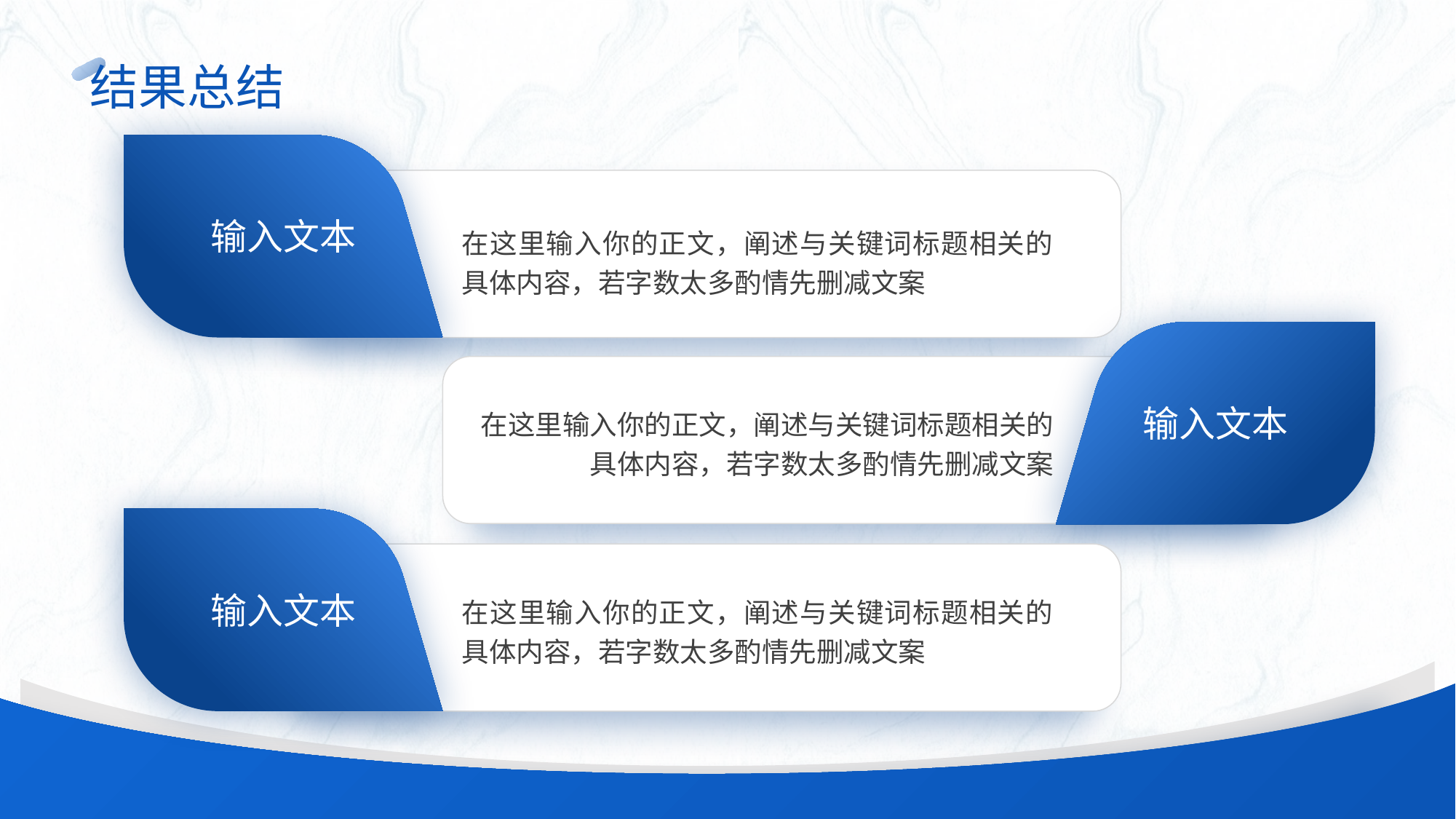

# 结果总结

输入文本
在这里输入你的正文，阐述与关键词标题相关的具体内容，若字数太多酌情先删减文案

输入文本
在这里输入你的正文，阐述与关键词标题相关的具体内容，若字数太多酌情先删减文案

输入文本
在这里输入你的正文，阐述与关键词标题相关的具体内容，若字数太多酌情先删减文案